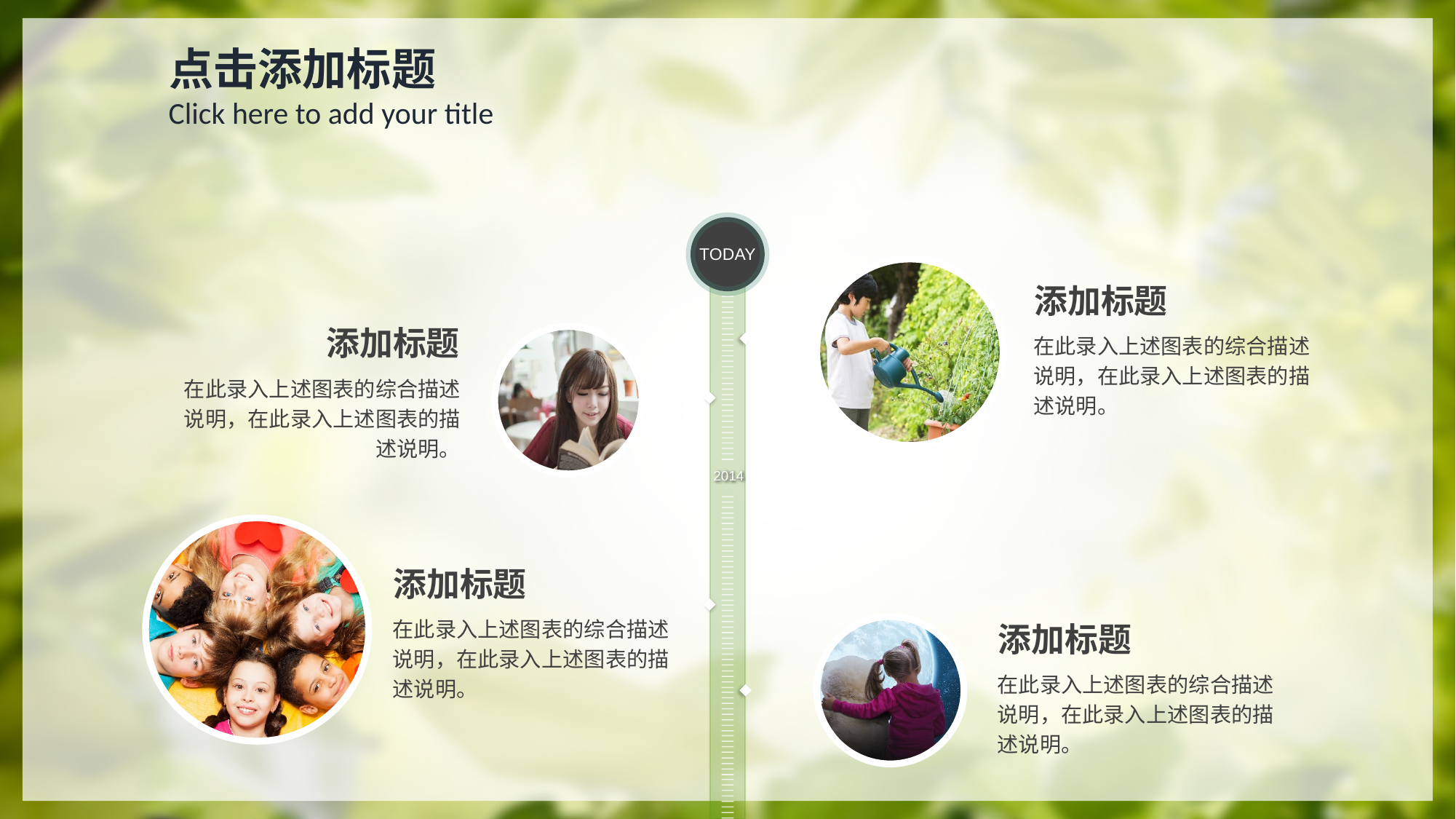

点击添加标题
Click here to add your title

TODAY

添加标题

添加标题
在此录入上述图表的综合描述说明，在此录入上述图表的描述说明。

在此录入上述图表的综合描述说明，在此录入上述图表的描述说明。

2014

添加标题

在此录入上述图表的综合描述说明，在此录入上述图表的描述说明。
添加标题

在此录入上述图表的综合描述说明，在此录入上述图表的描述说明。